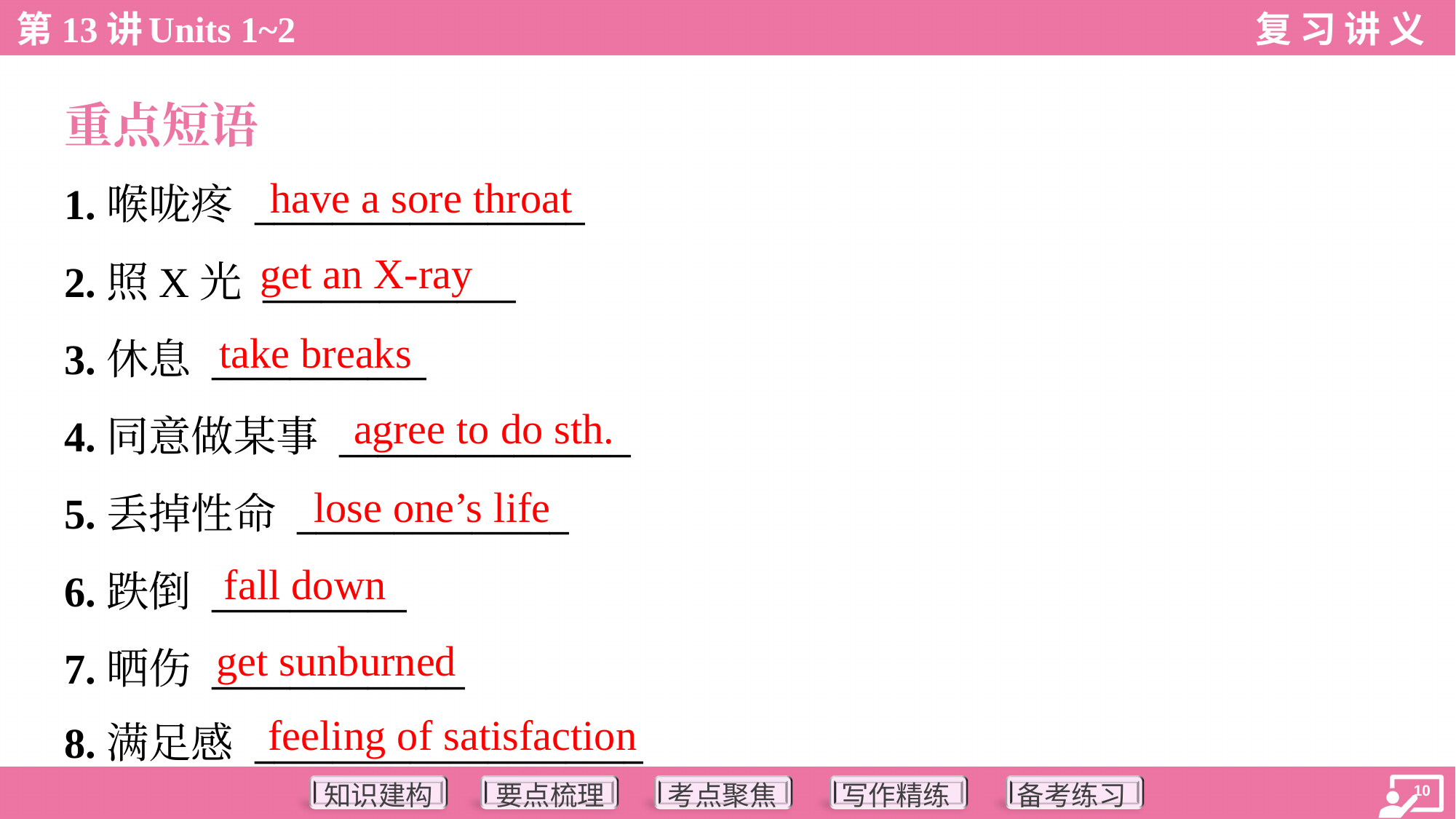

重点短语
have a sore throat
1.喉咙疼 _________________
2.照X光 _____________
3.休息 ___________
4.同意做某事 _______________
5.丢掉性命 ______________
6.跌倒 __________
7.晒伤 _____________
8.满足感 ____________________
get an X-ray
take breaks
agree to do sth.
lose one’s life
fall down
get sunburned
feeling of satisfaction